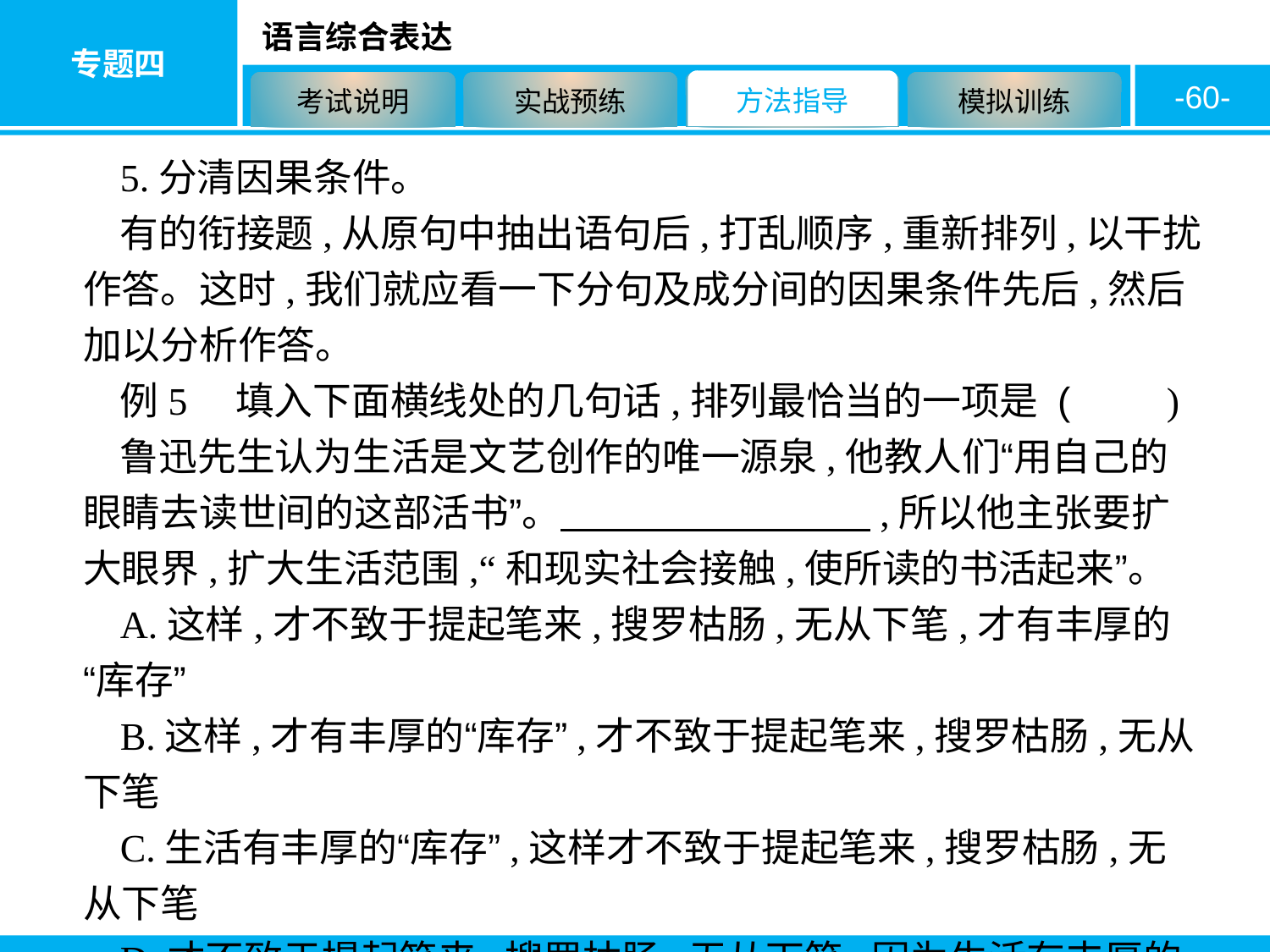

-60-
5.分清因果条件。
有的衔接题,从原句中抽出语句后,打乱顺序,重新排列,以干扰作答。这时,我们就应看一下分句及成分间的因果条件先后,然后加以分析作答。
例5　填入下面横线处的几句话,排列最恰当的一项是 (　　)
鲁迅先生认为生活是文艺创作的唯一源泉,他教人们“用自己的眼睛去读世间的这部活书”。　　　　　　　　,所以他主张要扩大眼界,扩大生活范围,“和现实社会接触,使所读的书活起来”。
A.这样,才不致于提起笔来,搜罗枯肠,无从下笔,才有丰厚的“库存”
B.这样,才有丰厚的“库存”,才不致于提起笔来,搜罗枯肠,无从下笔
C.生活有丰厚的“库存”,这样才不致于提起笔来,搜罗枯肠,无从下笔
D.才不致于提起笔来,搜罗枯肠,无从下笔,因为生活有丰厚的“库存”